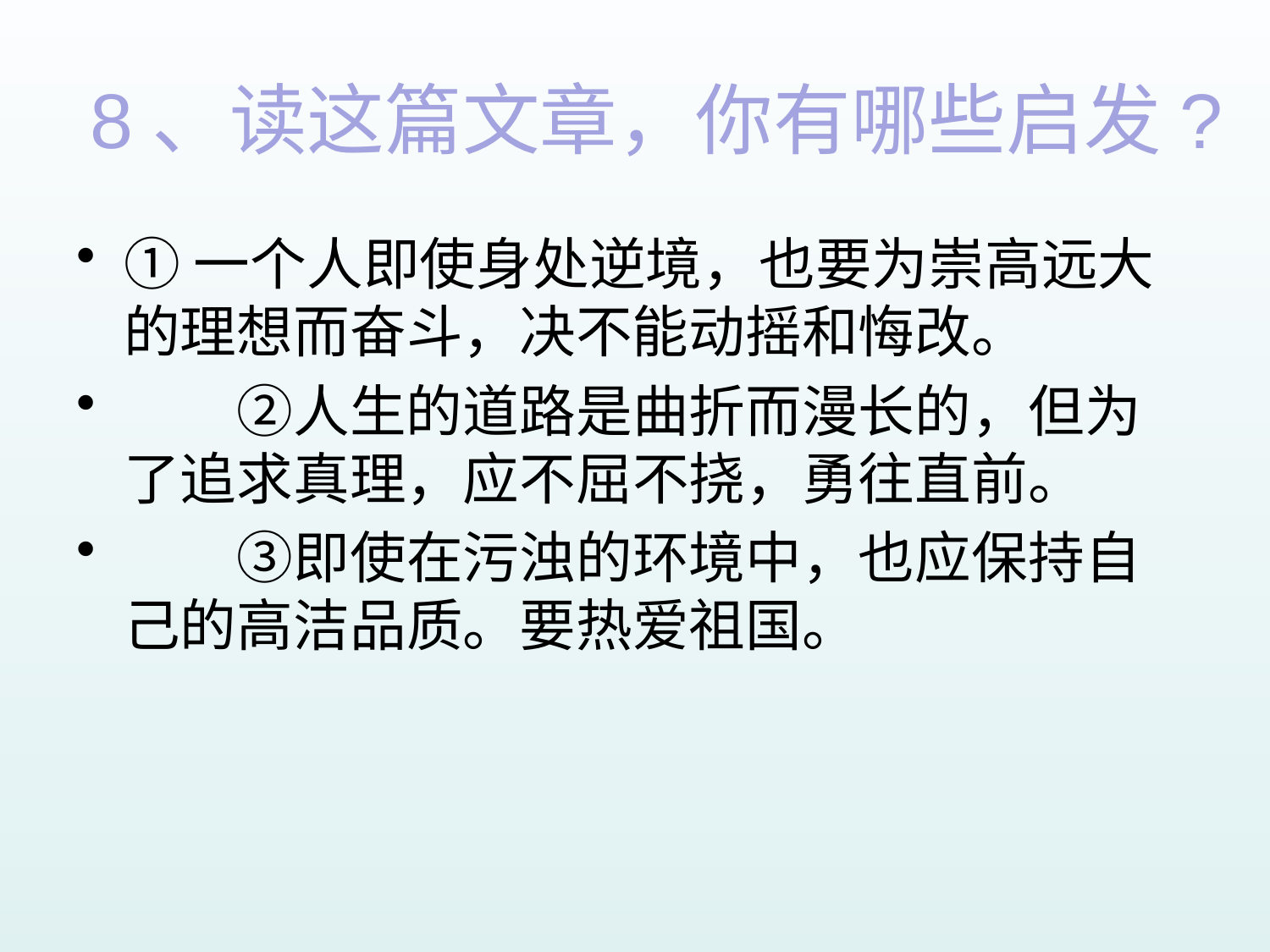

# 8、读这篇文章，你有哪些启发?
①一个人即使身处逆境，也要为崇高远大的理想而奋斗，决不能动摇和悔改。
　　②人生的道路是曲折而漫长的，但为了追求真理，应不屈不挠，勇往直前。
　　③即使在污浊的环境中，也应保持自己的高洁品质。要热爱祖国。